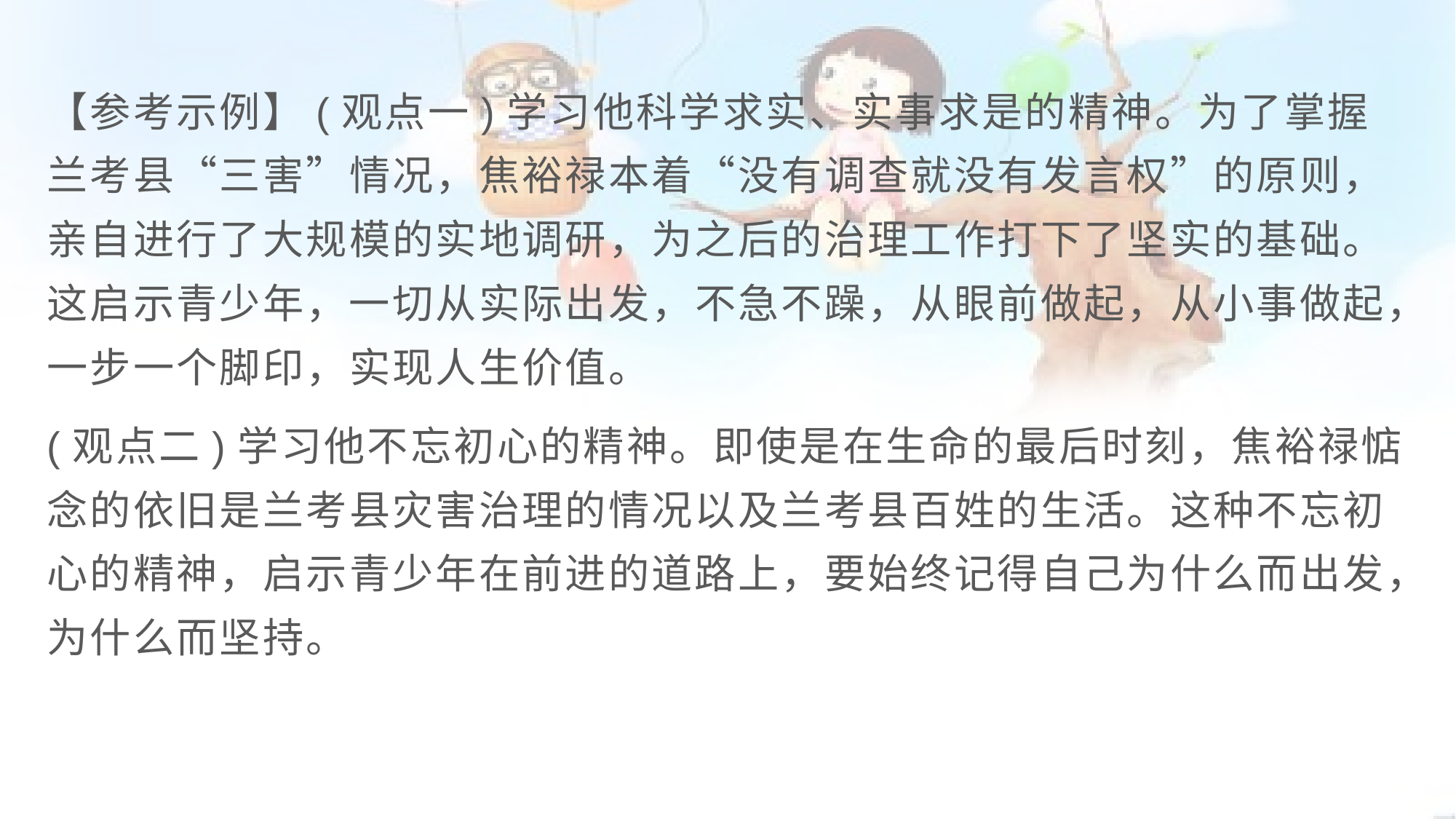

【参考示例】(观点一)学习他科学求实、实事求是的精神。为了掌握兰考县“三害”情况，焦裕禄本着“没有调查就没有发言权”的原则，亲自进行了大规模的实地调研，为之后的治理工作打下了坚实的基础。这启示青少年，一切从实际出发，不急不躁，从眼前做起，从小事做起，一步一个脚印，实现人生价值。
(观点二)学习他不忘初心的精神。即使是在生命的最后时刻，焦裕禄惦念的依旧是兰考县灾害治理的情况以及兰考县百姓的生活。这种不忘初心的精神，启示青少年在前进的道路上，要始终记得自己为什么而出发，为什么而坚持。